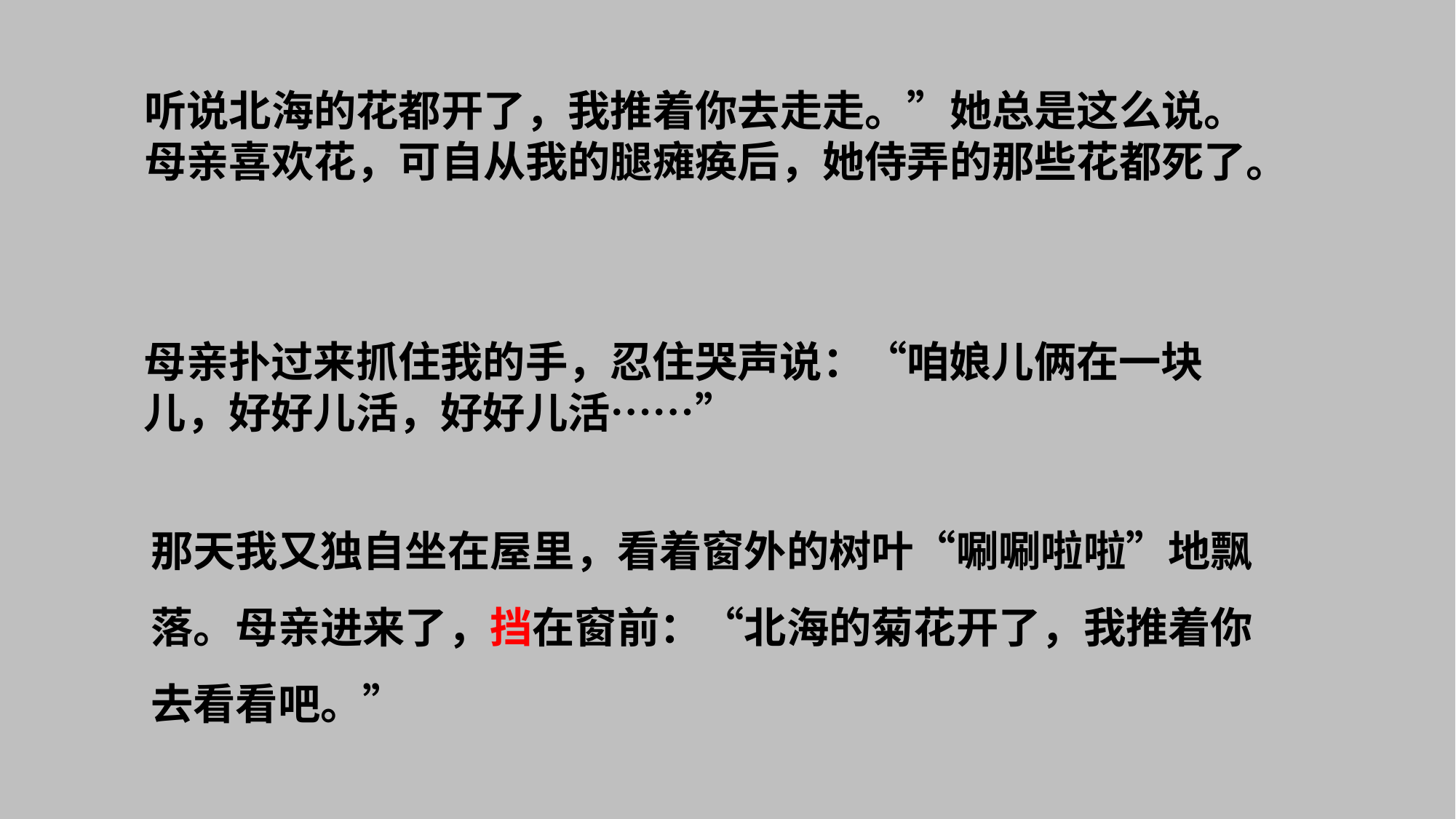

听说北海的花都开了，我推着你去走走。”她总是这么说。
母亲喜欢花，可自从我的腿瘫痪后，她侍弄的那些花都死了。
母亲扑过来抓住我的手，忍住哭声说：“咱娘儿俩在一块
儿，好好儿活，好好儿活……”
那天我又独自坐在屋里，看着窗外的树叶“唰唰啦啦”地飘落。母亲进来了，挡在窗前：“北海的菊花开了，我推着你去看看吧。”